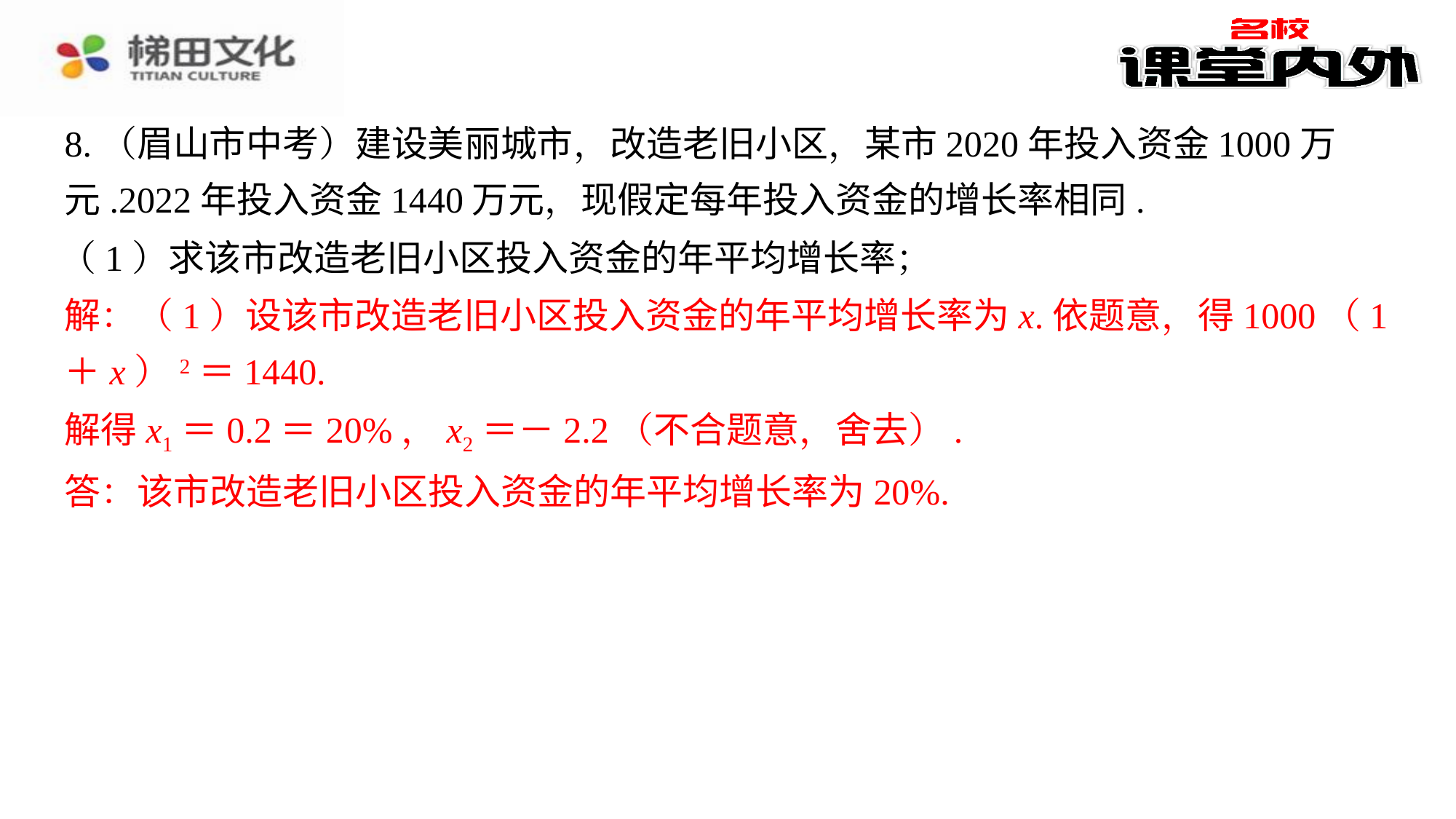

8.（眉山市中考）建设美丽城市，改造老旧小区，某市2020年投入资金1000万元.2022年投入资金1440万元，现假定每年投入资金的增长率相同.
（1）求该市改造老旧小区投入资金的年平均增长率；
解：（1）设该市改造老旧小区投入资金的年平均增长率为x.依题意，得1000（1＋x）2＝1440.
解得x1＝0.2＝20%，x2＝－2.2（不合题意，舍去）.
答：该市改造老旧小区投入资金的年平均增长率为20%.